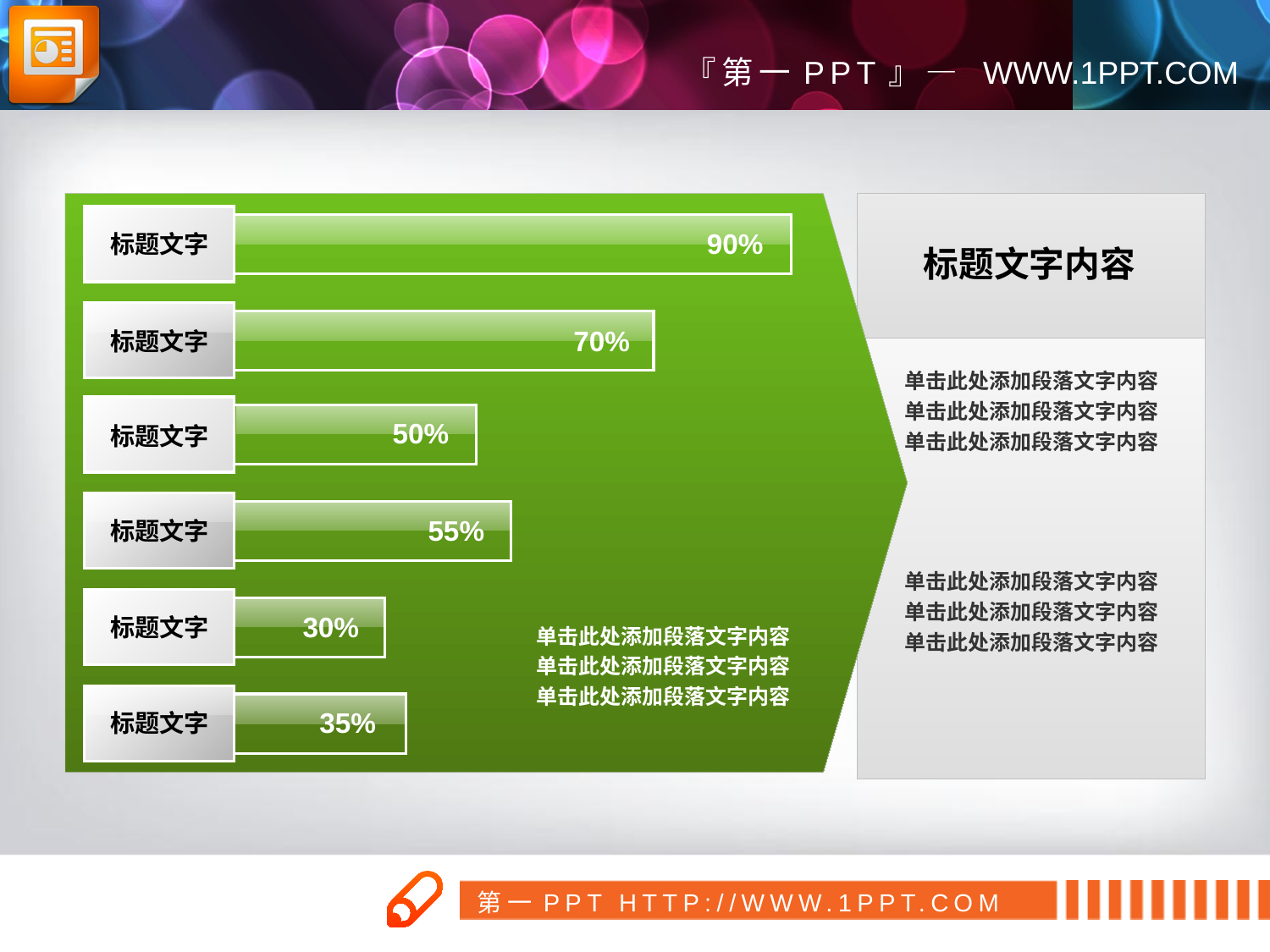

标题文字内容

标题文字
90%

标题文字

70%

单击此处添加段落文字内容
单击此处添加段落文字内容
单击此处添加段落文字内容

标题文字
50%

标题文字

55%

单击此处添加段落文字内容
单击此处添加段落文字内容
单击此处添加段落文字内容
标题文字

单击此处添加段落文字内容
单击此处添加段落文字内容
单击此处添加段落文字内容
30%

标题文字

35%